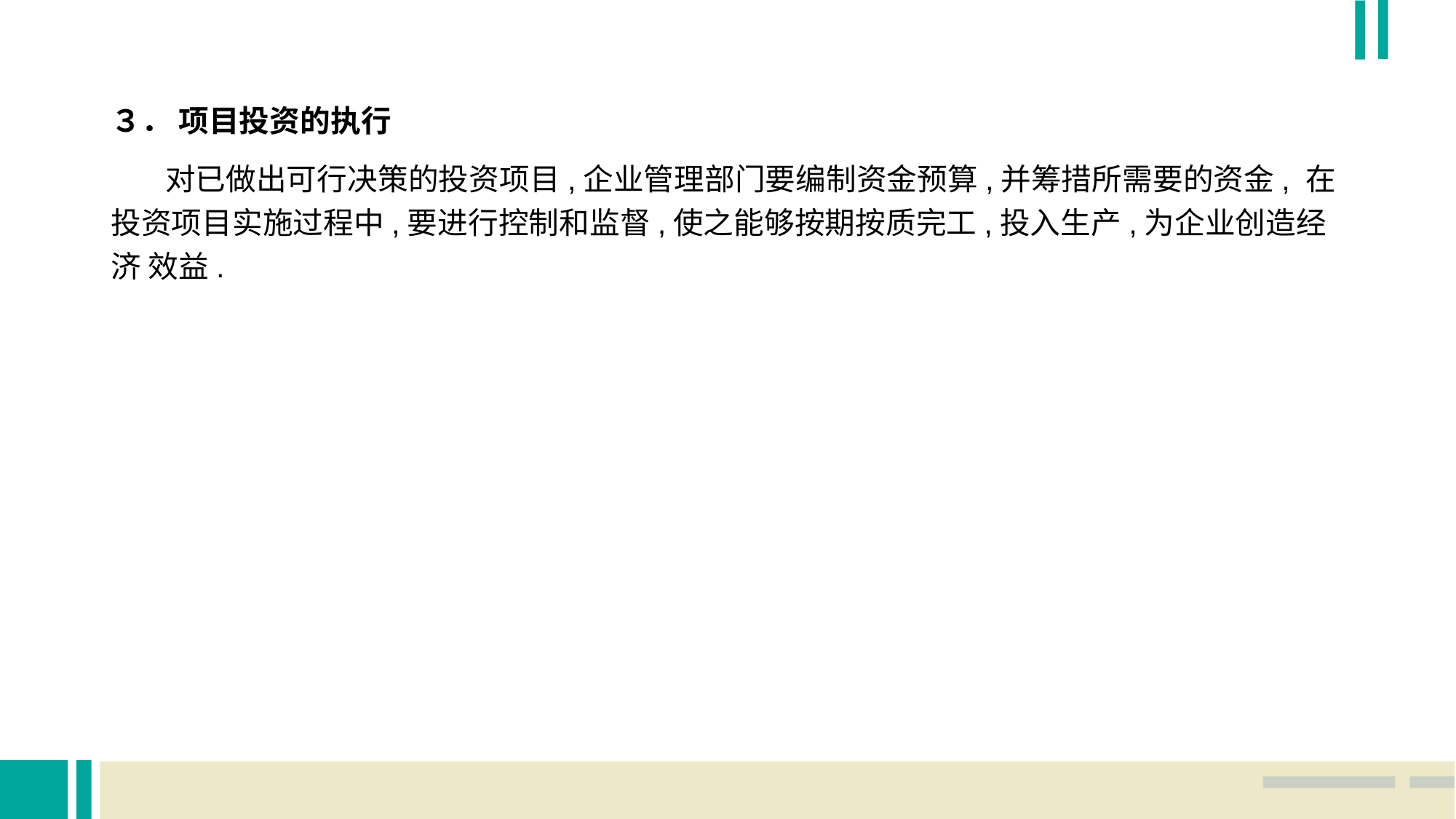

３． 项目投资的执行
       对已做出可行决策的投资项目,企业管理部门要编制资金预算,并筹措所需要的资金, 在 投资项目实施过程中,要进行控制和监督,使之能够按期按质完工,投入生产,为企业创造经济 效益.